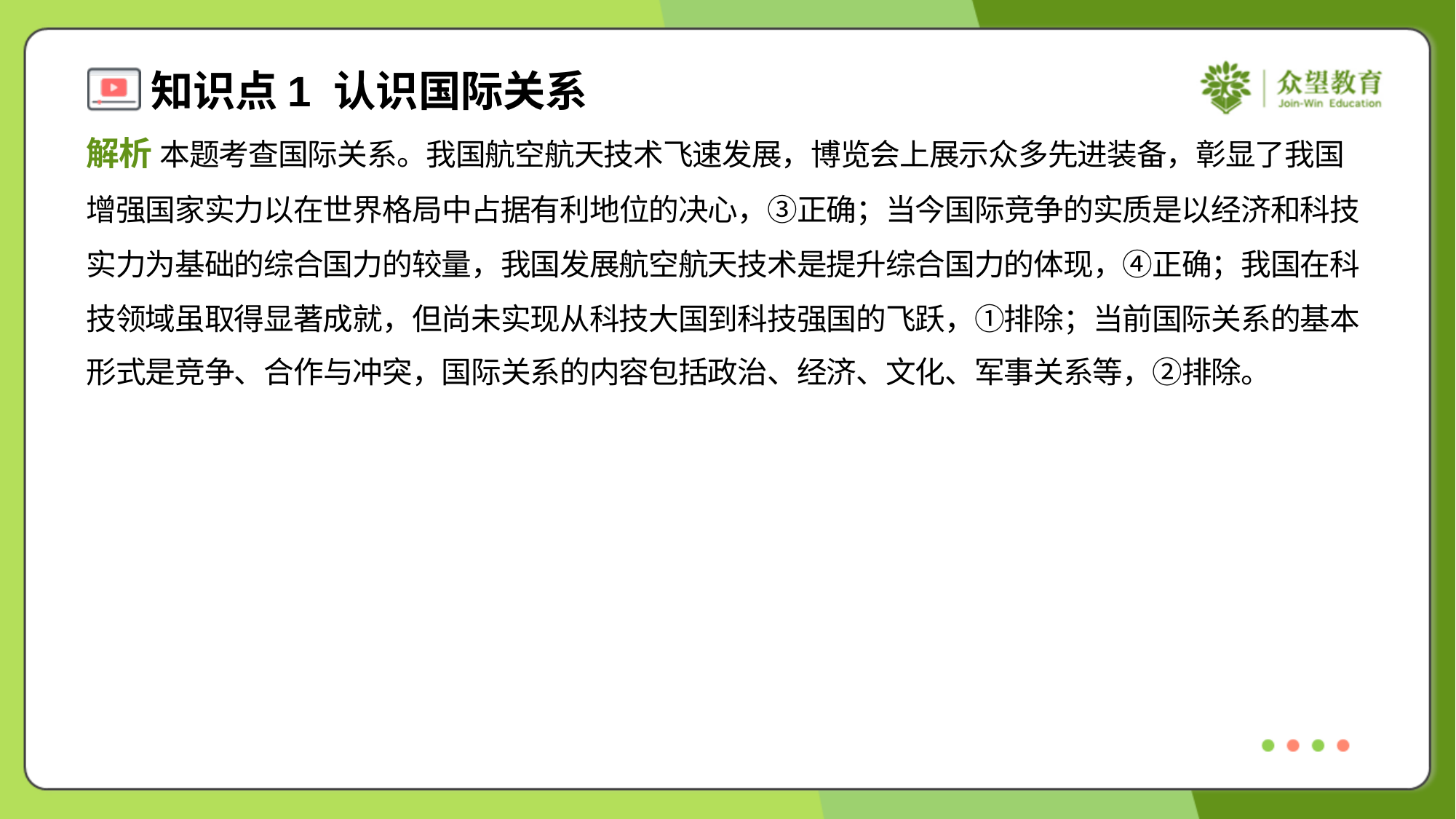

解析 本题考查国际关系。我国航空航天技术飞速发展，博览会上展示众多先进装备，彰显了我国
增强国家实力以在世界格局中占据有利地位的决心，③正确；当今国际竞争的实质是以经济和科技
实力为基础的综合国力的较量，我国发展航空航天技术是提升综合国力的体现，④正确；我国在科
技领域虽取得显著成就，但尚未实现从科技大国到科技强国的飞跃，①排除；当前国际关系的基本
形式是竞争、合作与冲突，国际关系的内容包括政治、经济、文化、军事关系等，②排除。